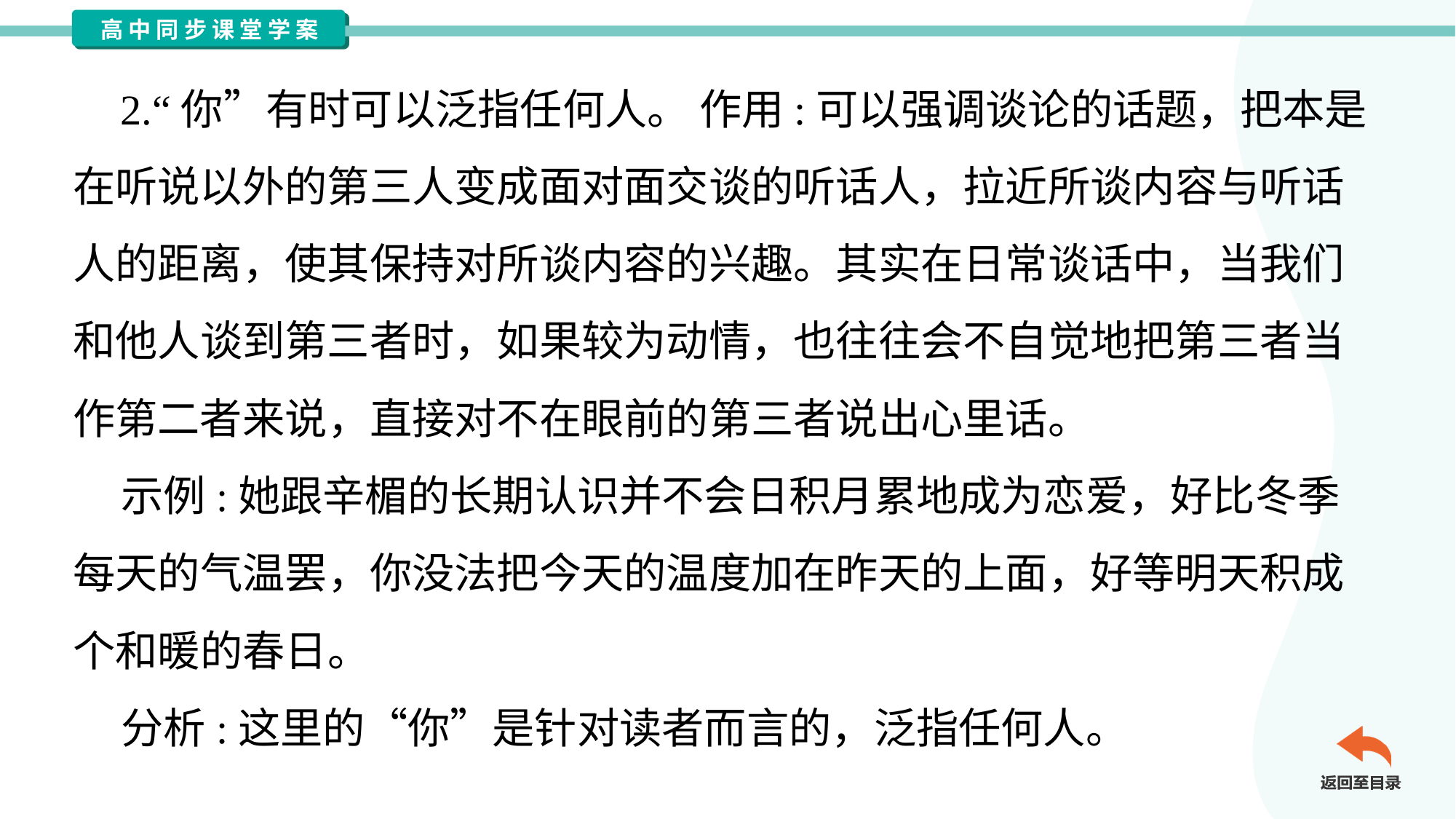

2.“你”有时可以泛指任何人。 作用:可以强调谈论的话题，把本是
在听说以外的第三人变成面对面交谈的听话人，拉近所谈内容与听话
人的距离，使其保持对所谈内容的兴趣。其实在日常谈话中，当我们
和他人谈到第三者时，如果较为动情，也往往会不自觉地把第三者当
作第二者来说，直接对不在眼前的第三者说出心里话。
    示例:她跟辛楣的长期认识并不会日积月累地成为恋爱，好比冬季
每天的气温罢，你没法把今天的温度加在昨天的上面，好等明天积成
个和暖的春日。
    分析:这里的“你”是针对读者而言的，泛指任何人。